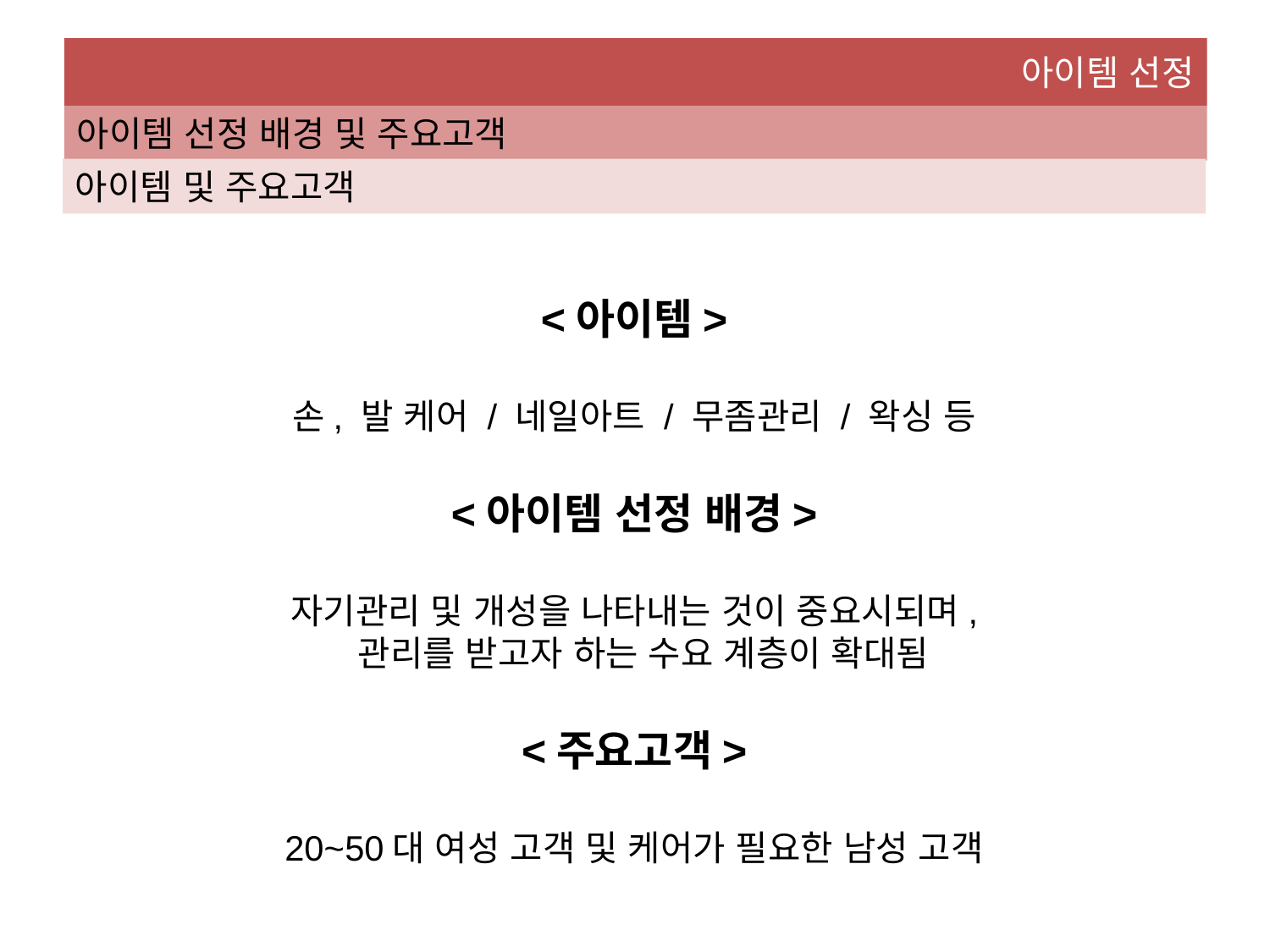

아이템 선정
아이템 선정 배경 및 주요고객
아이템 및 주요고객
<아이템>

손, 발 케어 / 네일아트 / 무좀관리 / 왁싱 등

<아이템 선정 배경>

자기관리 및 개성을 나타내는 것이 중요시되며,
 관리를 받고자 하는 수요 계층이 확대됨

<주요고객>

20~50대 여성 고객 및 케어가 필요한 남성 고객